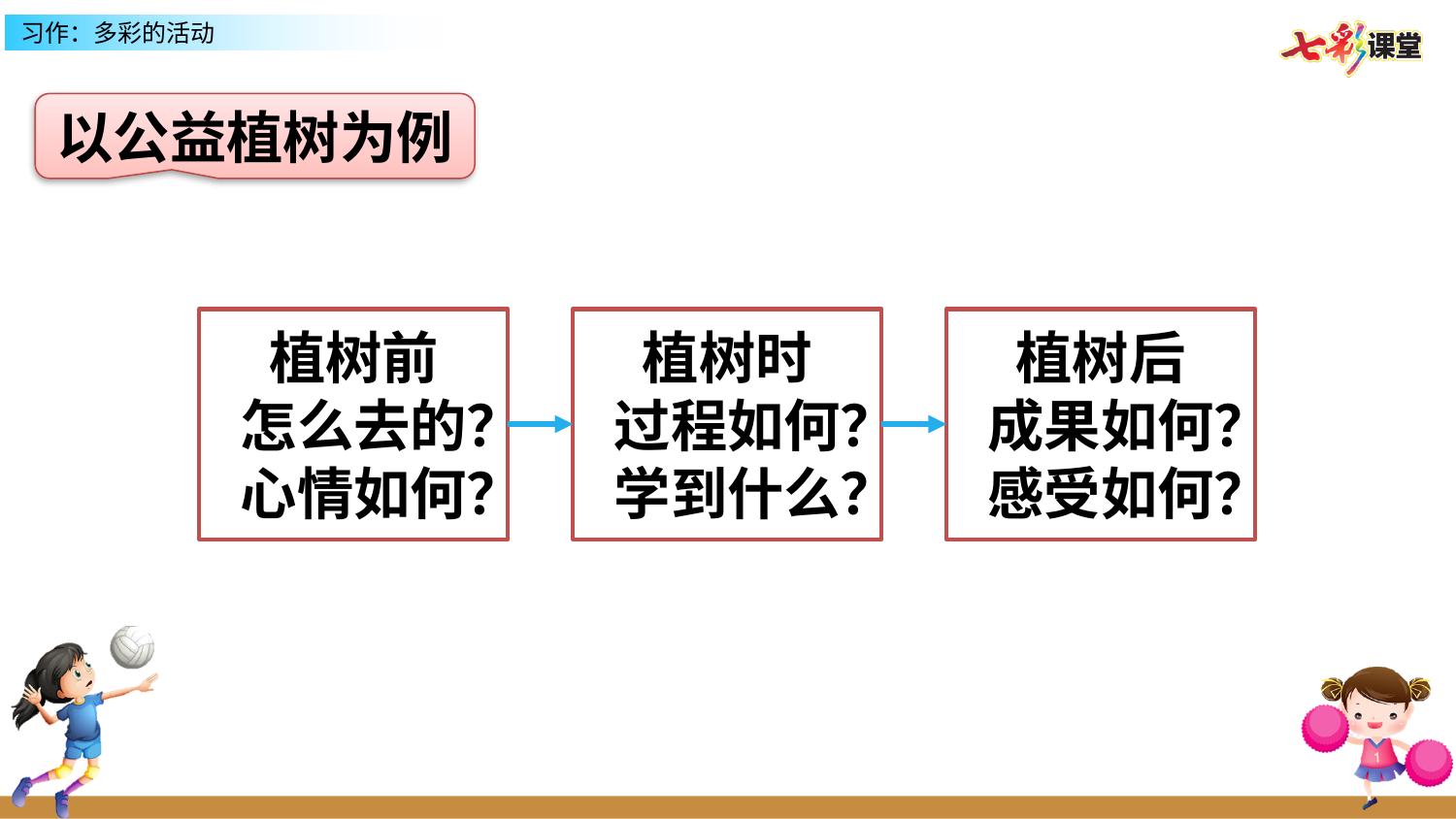

以公益植树为例
植树前
怎么去的？
心情如何？
植树时
过程如何？
学到什么？
植树后
成果如何？
感受如何？